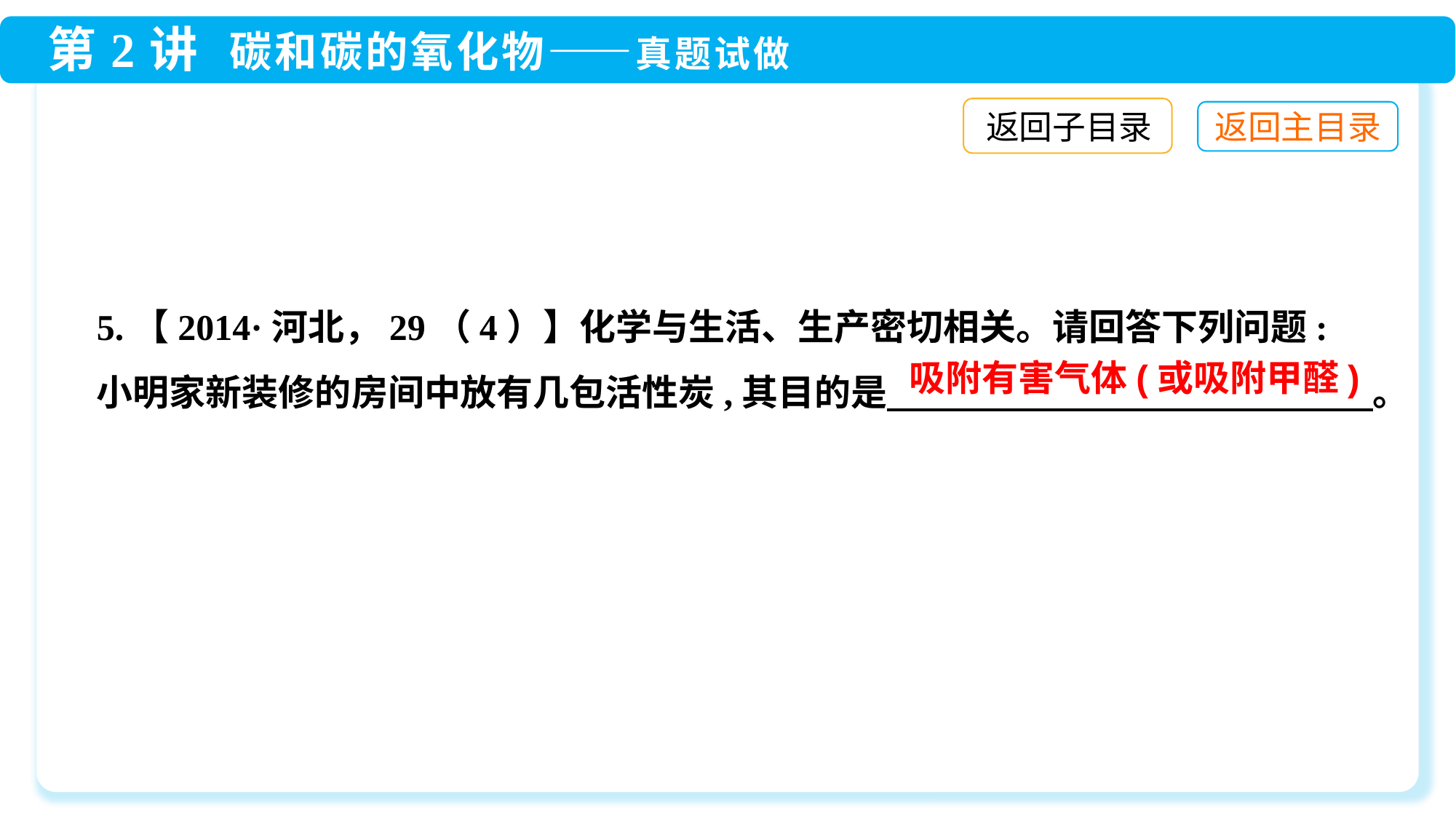

返回子目录

5.【2014·河北，29（4）】化学与生活、生产密切相关。请回答下列问题:
小明家新装修的房间中放有几包活性炭,其目的是　　      　　　　　　　　　　。
吸附有害气体(或吸附甲醛)